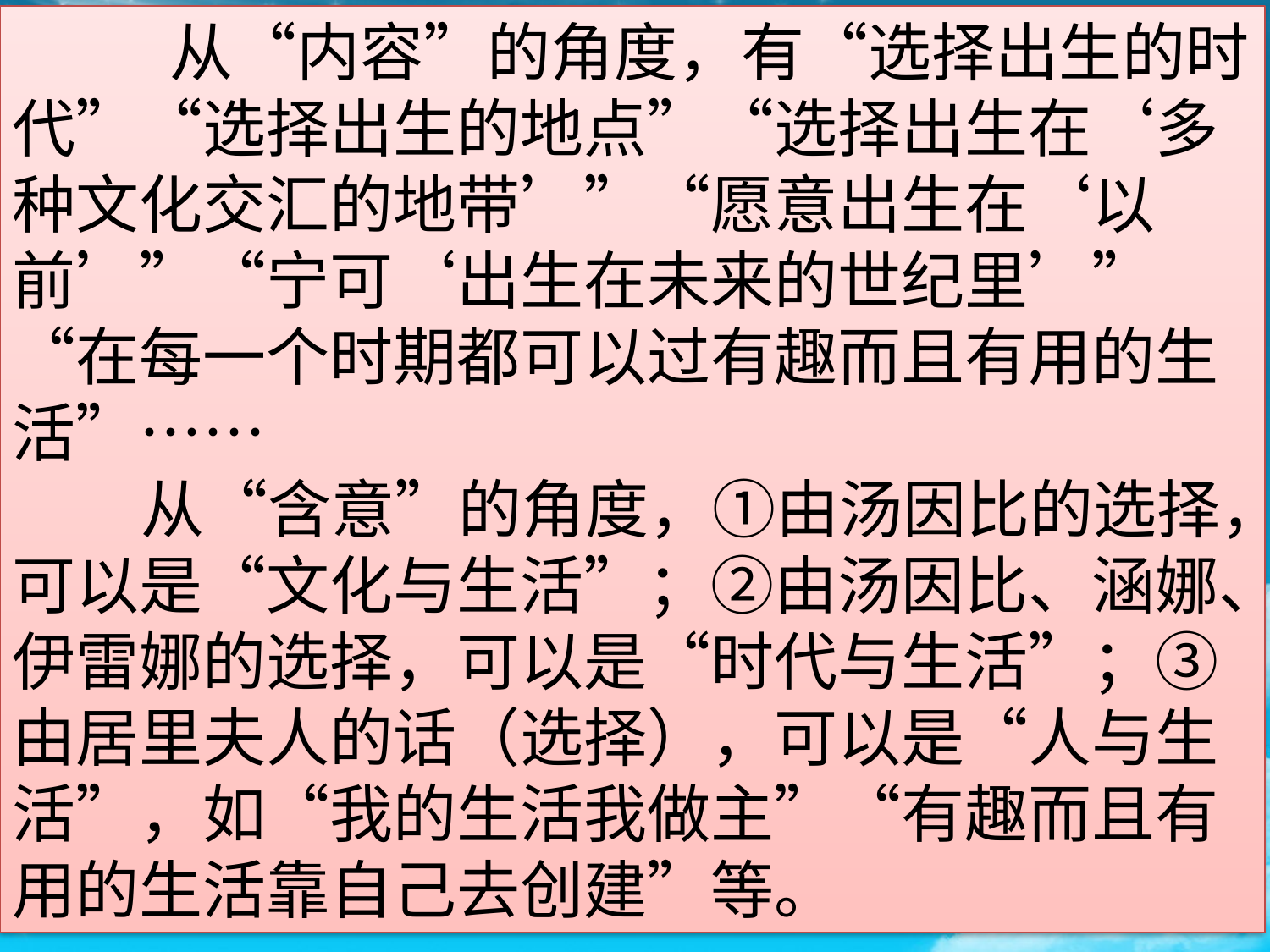

从“内容”的角度，有“选择出生的时代”“选择出生的地点”“选择出生在‘多种文化交汇的地带’”“愿意出生在‘以前’”“宁可‘出生在未来的世纪里’”“在每一个时期都可以过有趣而且有用的生活”……
        从“含意”的角度，①由汤因比的选择，可以是“文化与生活”；②由汤因比、涵娜、伊雷娜的选择，可以是“时代与生活”；③由居里夫人的话（选择），可以是“人与生活”，如“我的生活我做主”“有趣而且有用的生活靠自己去创建”等。